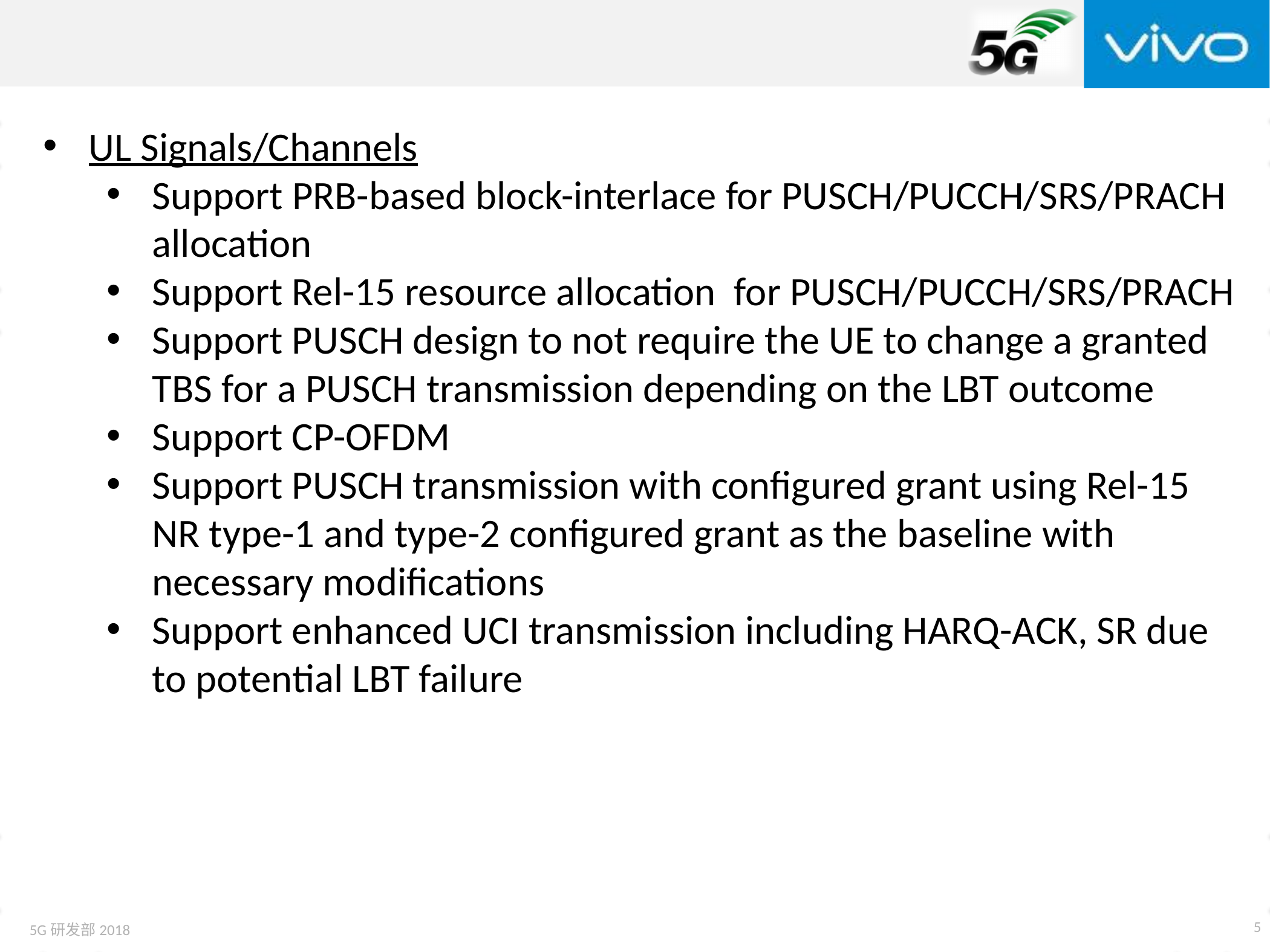

UL Signals/Channels
Support PRB-based block-interlace for PUSCH/PUCCH/SRS/PRACH allocation
Support Rel-15 resource allocation  for PUSCH/PUCCH/SRS/PRACH
Support PUSCH design to not require the UE to change a granted TBS for a PUSCH transmission depending on the LBT outcome
Support CP-OFDM
Support PUSCH transmission with configured grant using Rel-15 NR type-1 and type-2 configured grant as the baseline with necessary modifications
Support enhanced UCI transmission including HARQ-ACK, SR due to potential LBT failure

5
5G研发部2018